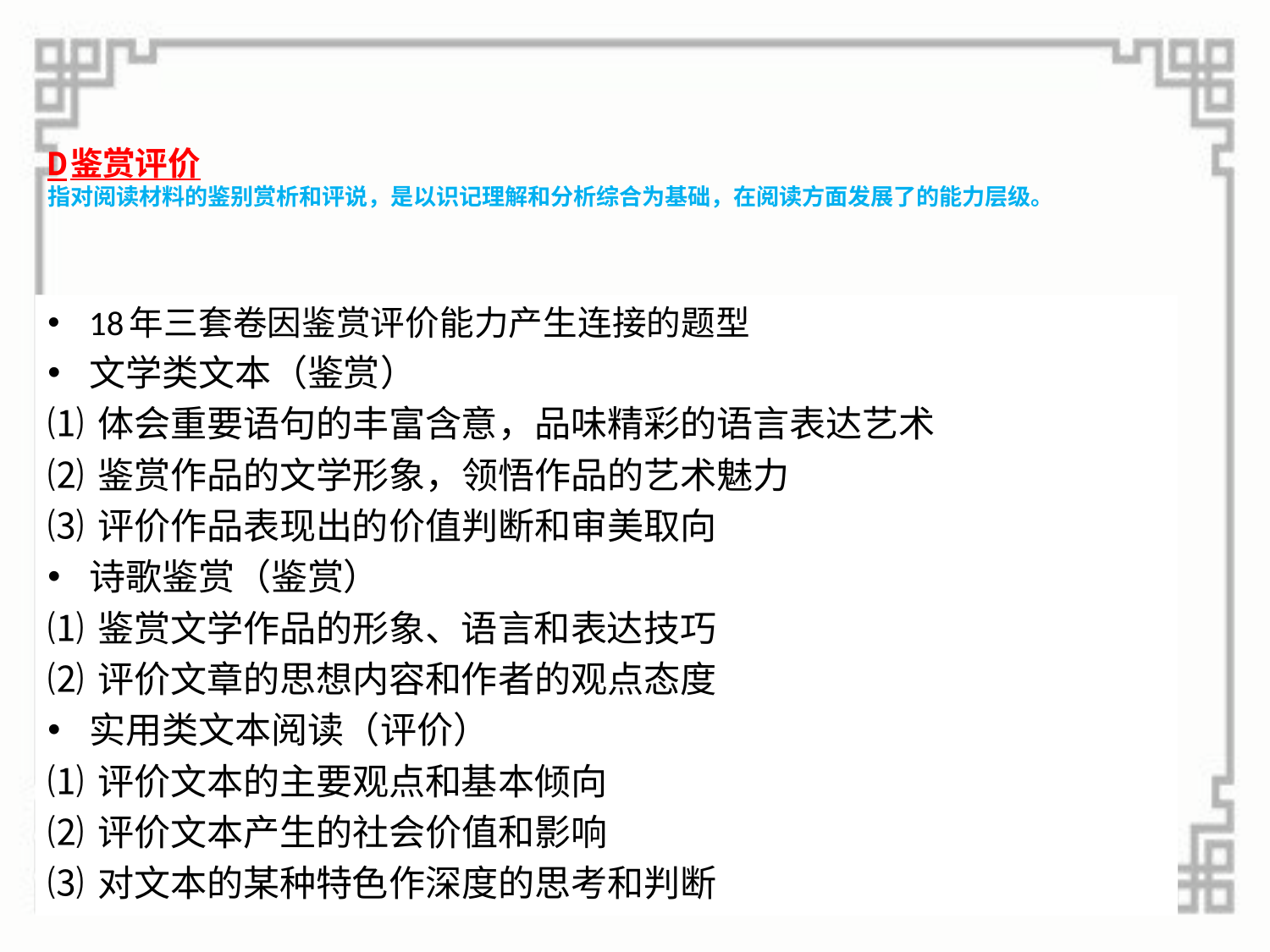

# D鉴赏评价 指对阅读材料的鉴别赏析和评说，是以识记理解和分析综合为基础，在阅读方面发展了的能力层级。
18年三套卷因鉴赏评价能力产生连接的题型
文学类文本（鉴赏）
⑴ 体会重要语句的丰富含意，品味精彩的语言表达艺术
⑵ 鉴赏作品的文学形象，领悟作品的艺术魅力
⑶ 评价作品表现出的价值判断和审美取向
诗歌鉴赏（鉴赏）
⑴ 鉴赏文学作品的形象、语言和表达技巧
⑵ 评价文章的思想内容和作者的观点态度
实用类文本阅读（评价）
⑴ 评价文本的主要观点和基本倾向
⑵ 评价文本产生的社会价值和影响
⑶ 对文本的某种特色作深度的思考和判断